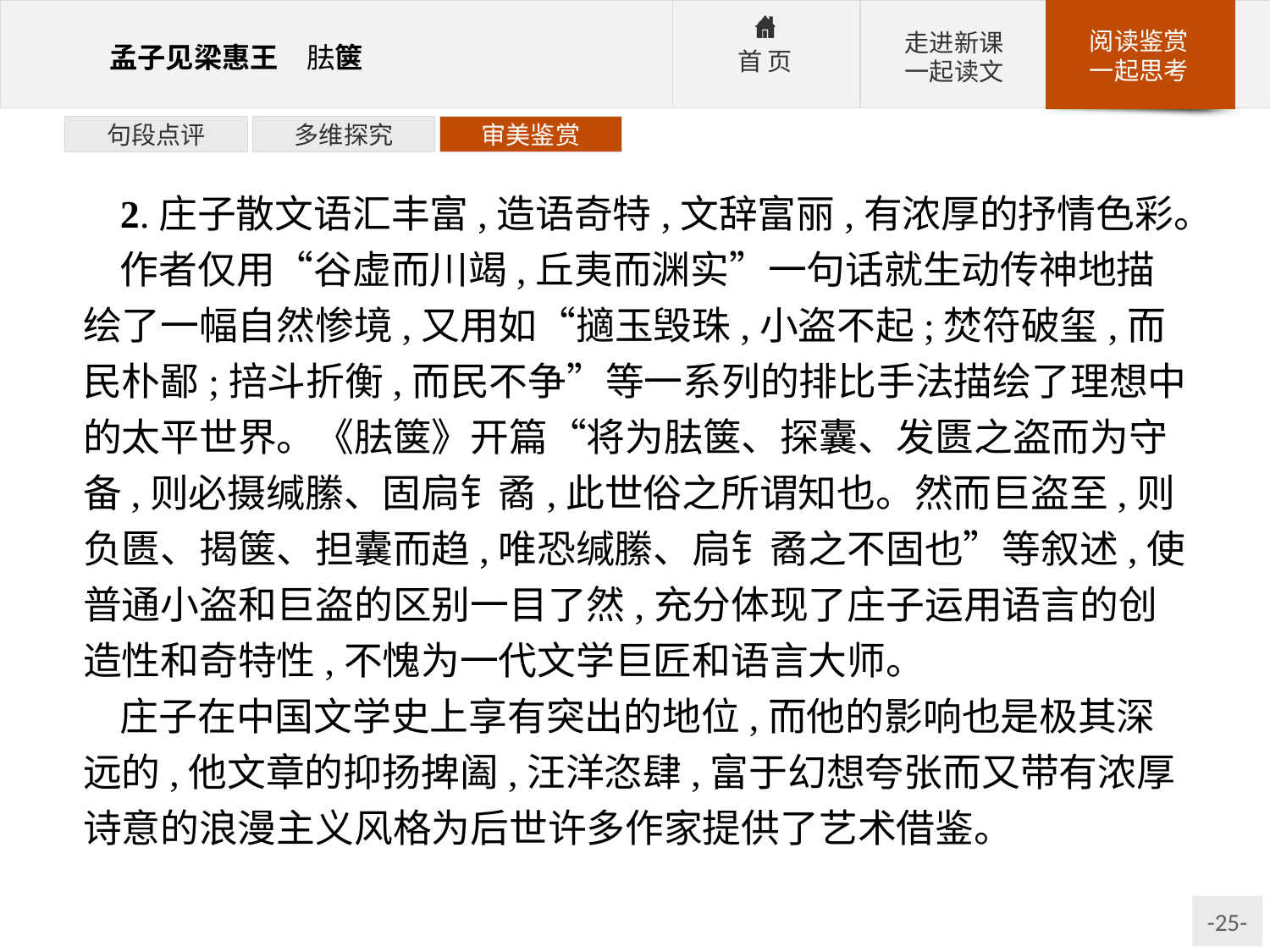

句段点评
多维探究
审美鉴赏
2.庄子散文语汇丰富,造语奇特,文辞富丽,有浓厚的抒情色彩。
作者仅用“谷虚而川竭,丘夷而渊实”一句话就生动传神地描绘了一幅自然惨境,又用如“擿玉毁珠,小盗不起;焚符破玺,而民朴鄙;掊斗折衡,而民不争”等一系列的排比手法描绘了理想中的太平世界。《胠箧》开篇“将为胠箧、探囊、发匮之盗而为守备,则必摄缄縢、固扃钅矞,此世俗之所谓知也。然而巨盗至,则负匮、揭箧、担囊而趋,唯恐缄縢、扃钅矞之不固也”等叙述,使普通小盗和巨盗的区别一目了然,充分体现了庄子运用语言的创造性和奇特性,不愧为一代文学巨匠和语言大师。
庄子在中国文学史上享有突出的地位,而他的影响也是极其深远的,他文章的抑扬捭阖,汪洋恣肆,富于幻想夸张而又带有浓厚诗意的浪漫主义风格为后世许多作家提供了艺术借鉴。